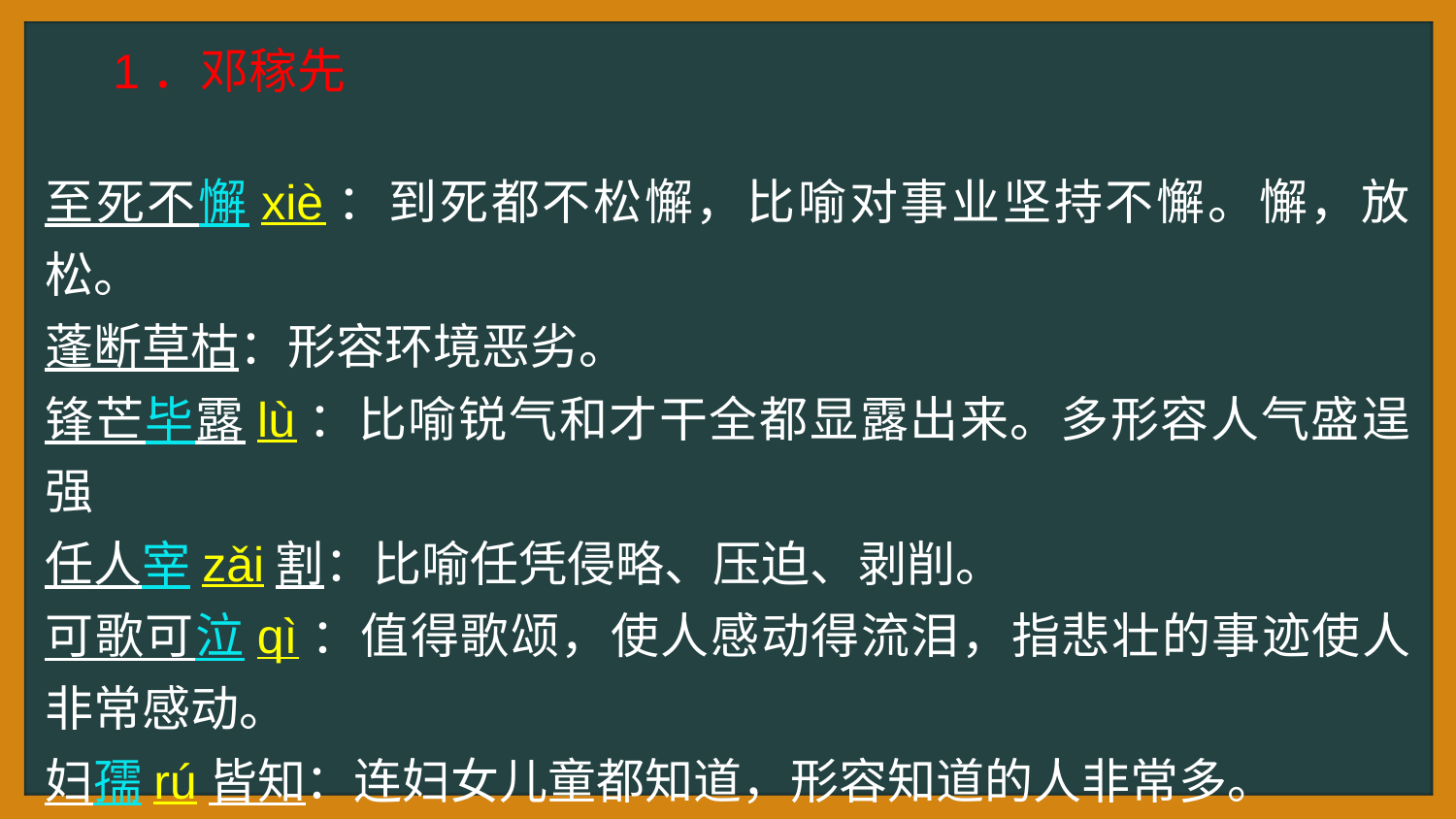

1．邓稼先

至死不懈xiè：到死都不松懈，比喻对事业坚持不懈。懈，放松。
蓬断草枯：形容环境恶劣。
锋芒毕露lù：比喻锐气和才干全都显露出来。多形容人气盛逞强
任人宰zǎi割：比喻任凭侵略、压迫、剥削。
可歌可泣qì：值得歌颂，使人感动得流泪，指悲壮的事迹使人非常感动。
妇孺rú皆知：连妇女儿童都知道，形容知道的人非常多。
鲜xiǎn为人知：  很少人知道。